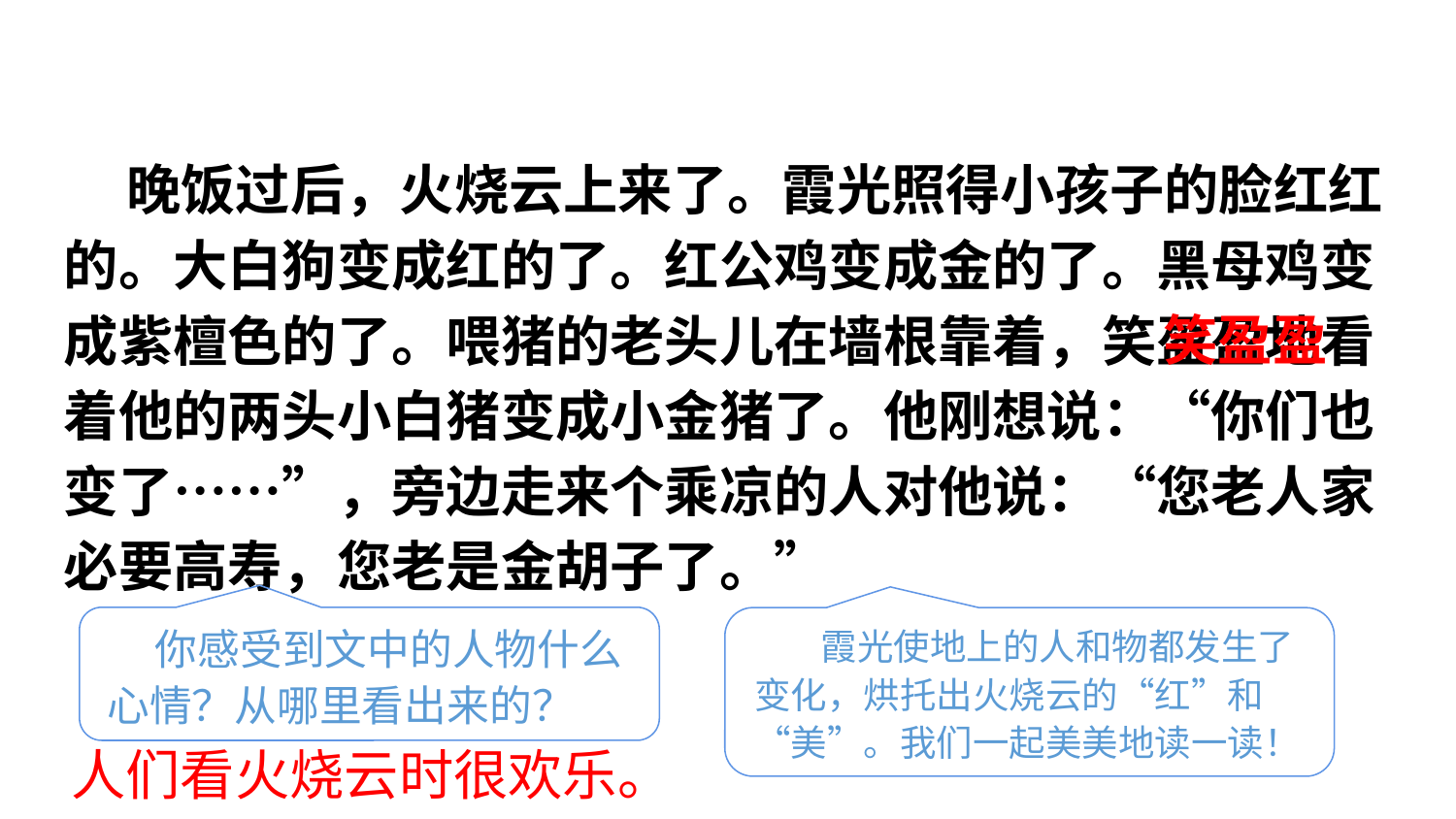

晚饭过后，火烧云上来了。霞光照得小孩子的脸红红的。大白狗变成红的了。红公鸡变成金的了。黑母鸡变成紫檀色的了。喂猪的老头儿在墙根靠着，笑盈盈地看着他的两头小白猪变成小金猪了。他刚想说：“你们也变了……”，旁边走来个乘凉的人对他说：“您老人家必要高寿，您老是金胡子了。”
笑盈盈
    你感受到文中的人物什么心情？从哪里看出来的？
       霞光使地上的人和物都发生了变化，烘托出火烧云的“红”和“美”。我们一起美美地读一读！
人们看火烧云时很欢乐。